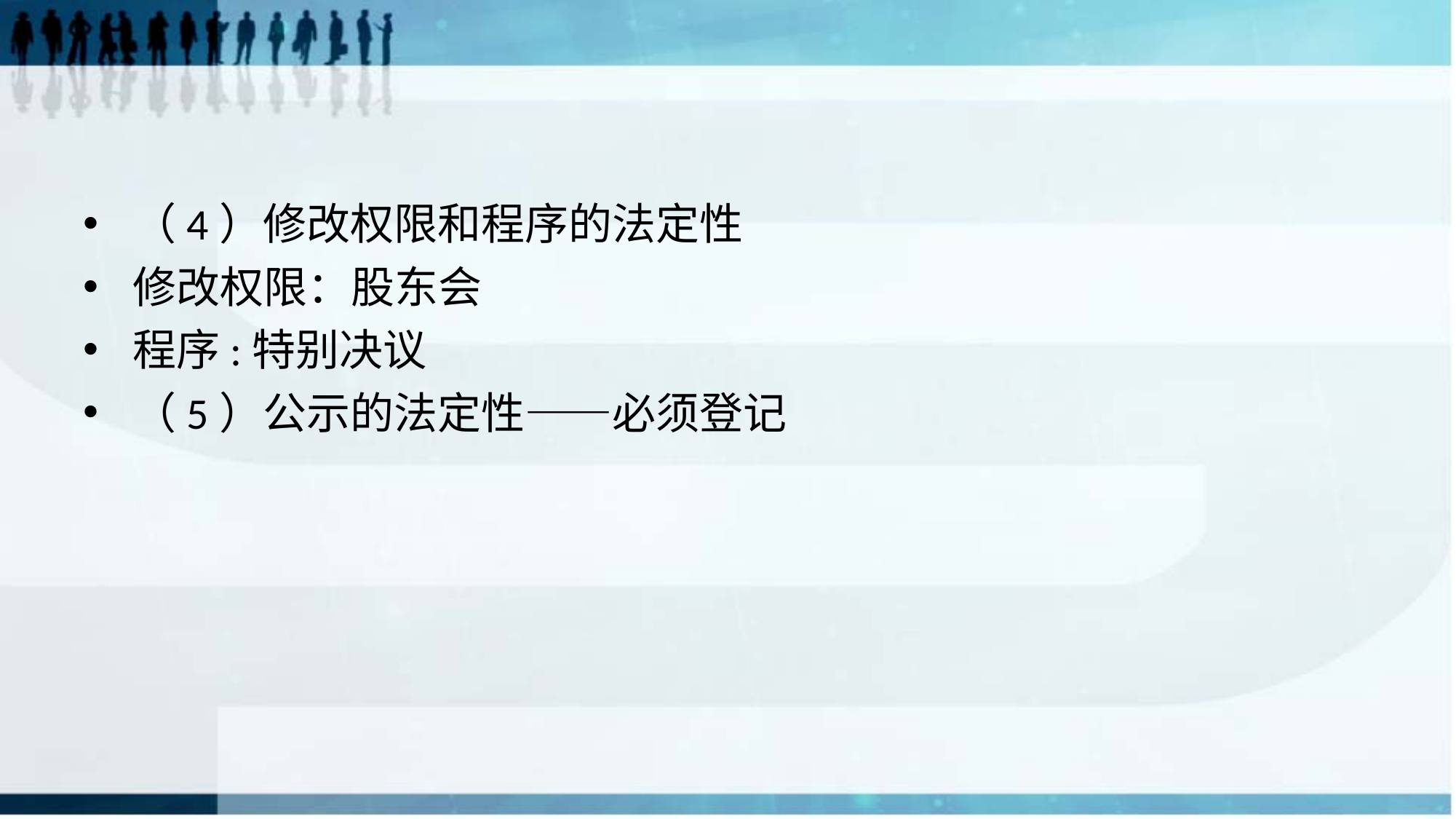

#
（4）修改权限和程序的法定性
修改权限：股东会
程序:特别决议
（5）公示的法定性——必须登记